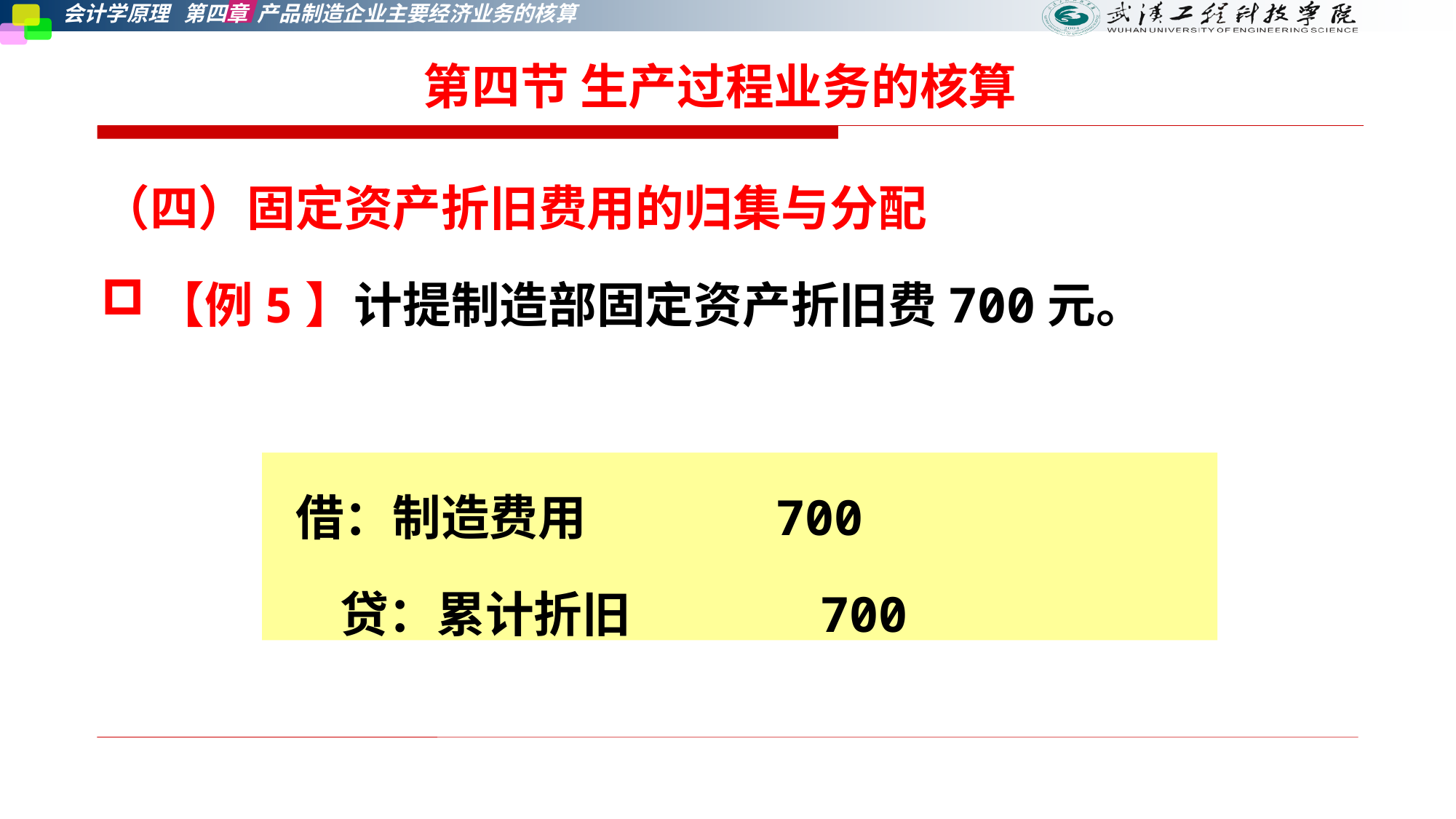

第四节 生产过程业务的核算
（四）固定资产折旧费用的归集与分配
【例5】计提制造部固定资产折旧费700元。
 借：制造费用                700
     贷：累计折旧                700